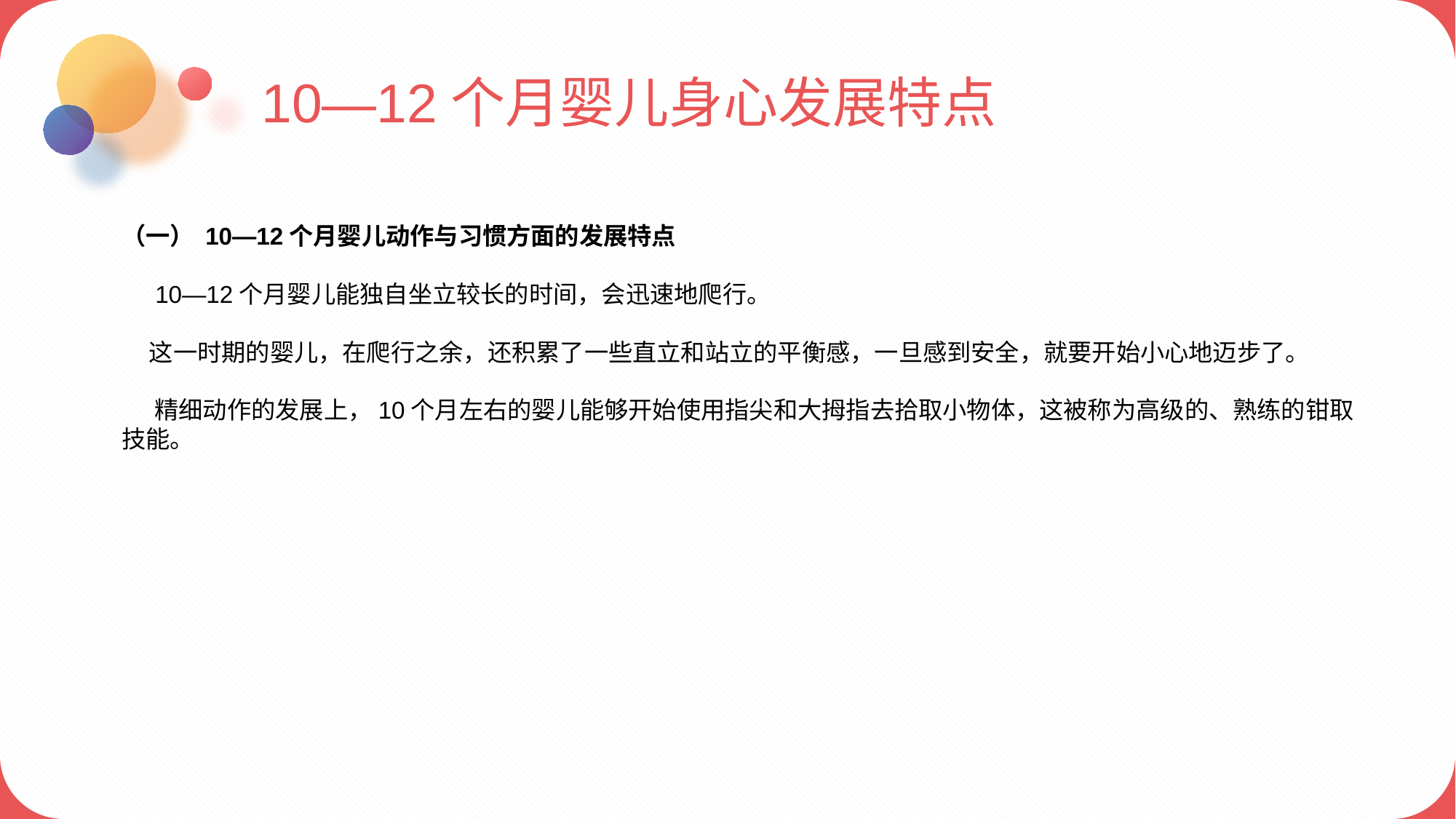

10—12个月婴儿身心发展特点

（一） 10—12个月婴儿动作与习惯方面的发展特点

     10—12个月婴儿能独自坐立较长的时间，会迅速地爬行。

    这一时期的婴儿，在爬行之余，还积累了一些直立和站立的平衡感，一旦感到安全，就要开始小心地迈步了。

     精细动作的发展上，10个月左右的婴儿能够开始使用指尖和大拇指去拾取小物体，这被称为高级的、熟练的钳取技能。